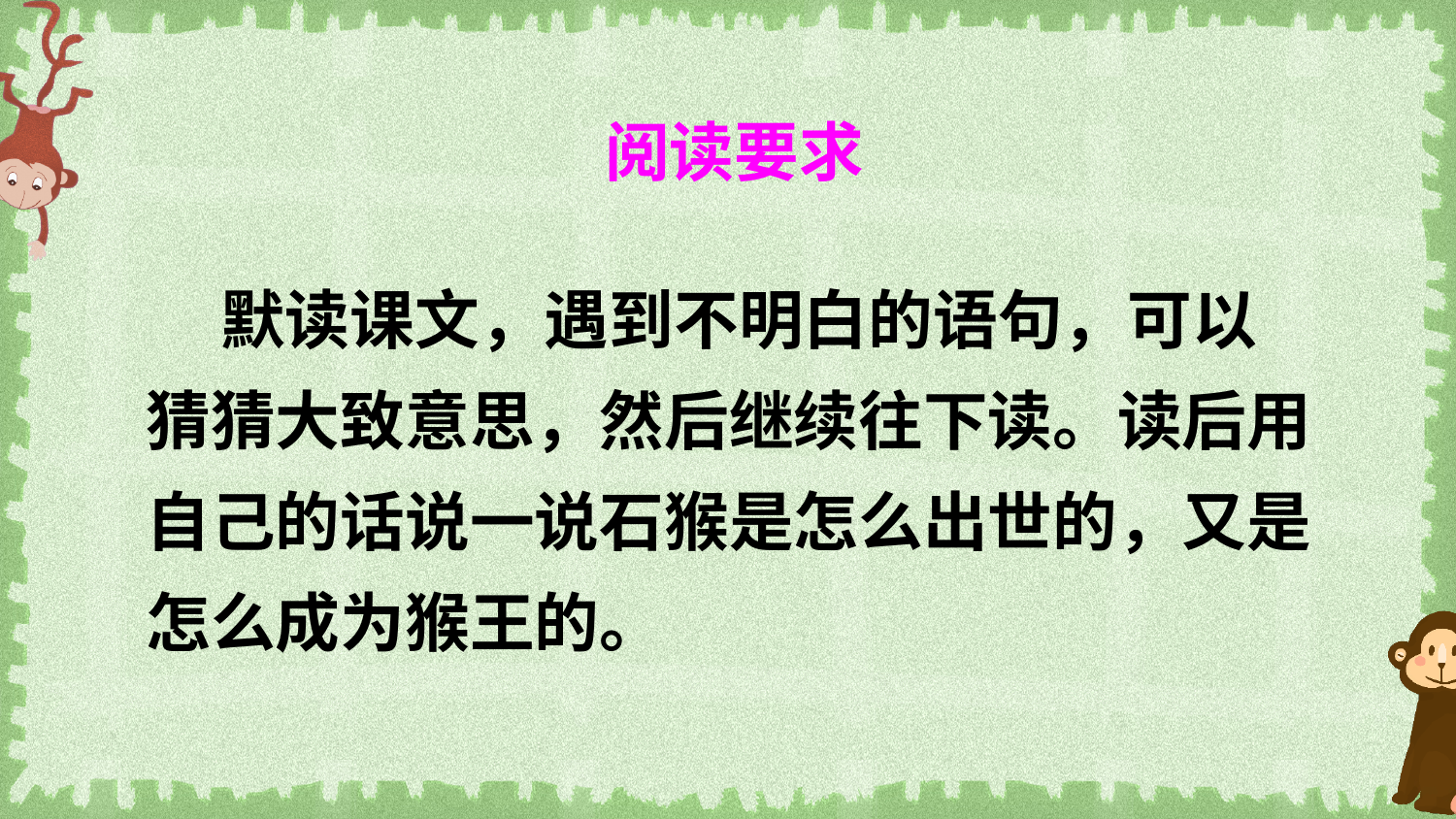

阅读要求
    默读课文，遇到不明白的语句，可以猜猜大致意思，然后继续往下读。读后用自己的话说一说石猴是怎么出世的，又是怎么成为猴王的。